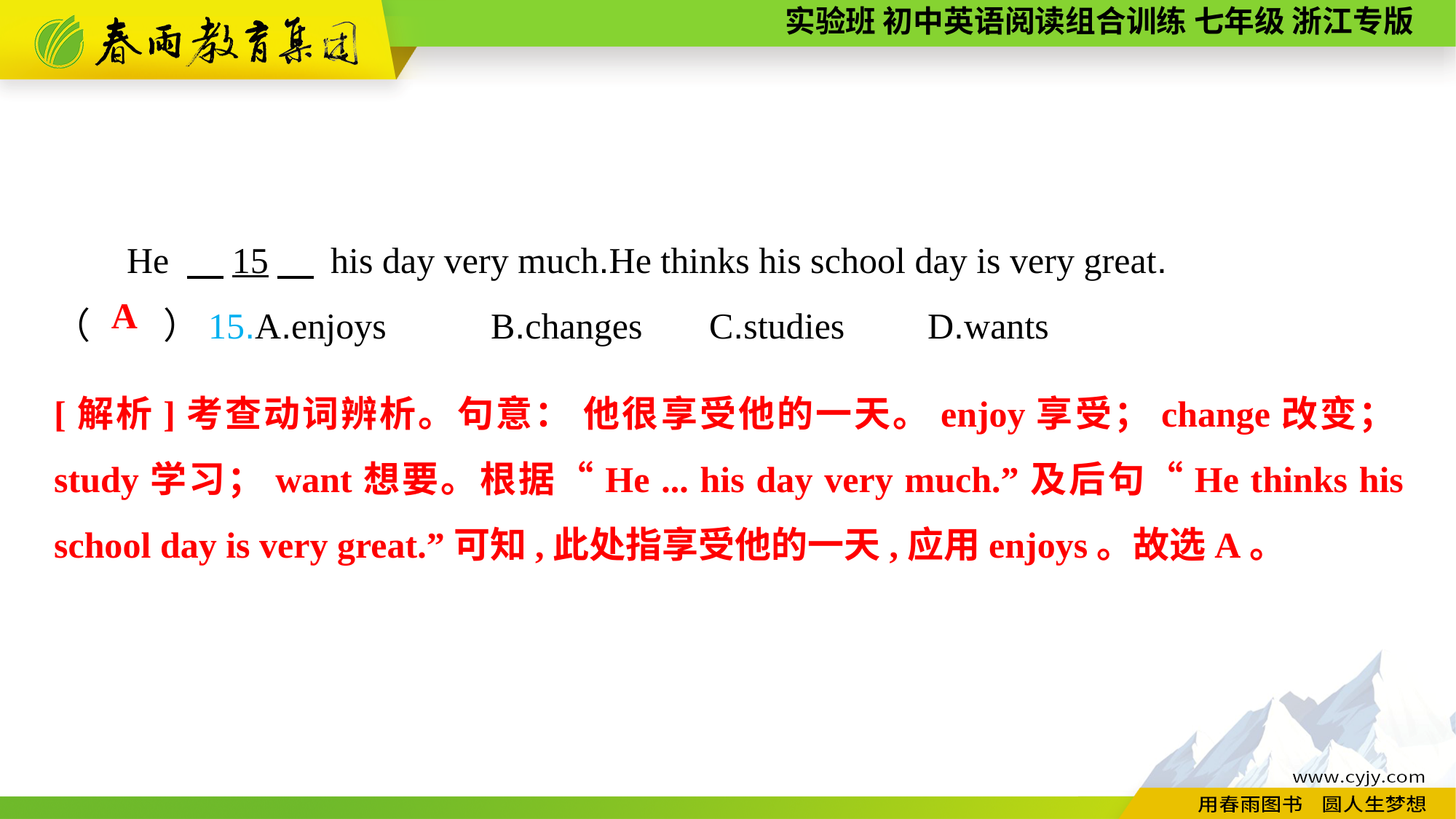

He 　15　 his day very much.He thinks his school day is very great.
（　　）15.A.enjoys	B.changes	C.studies	D.wants
A
[解析]考查动词辨析。句意： 他很享受他的一天。enjoy享受；change改变；study学习；want想要。根据“He ... his day very much.”及后句“He thinks his school day is very great.”可知,此处指享受他的一天,应用enjoys。故选A。